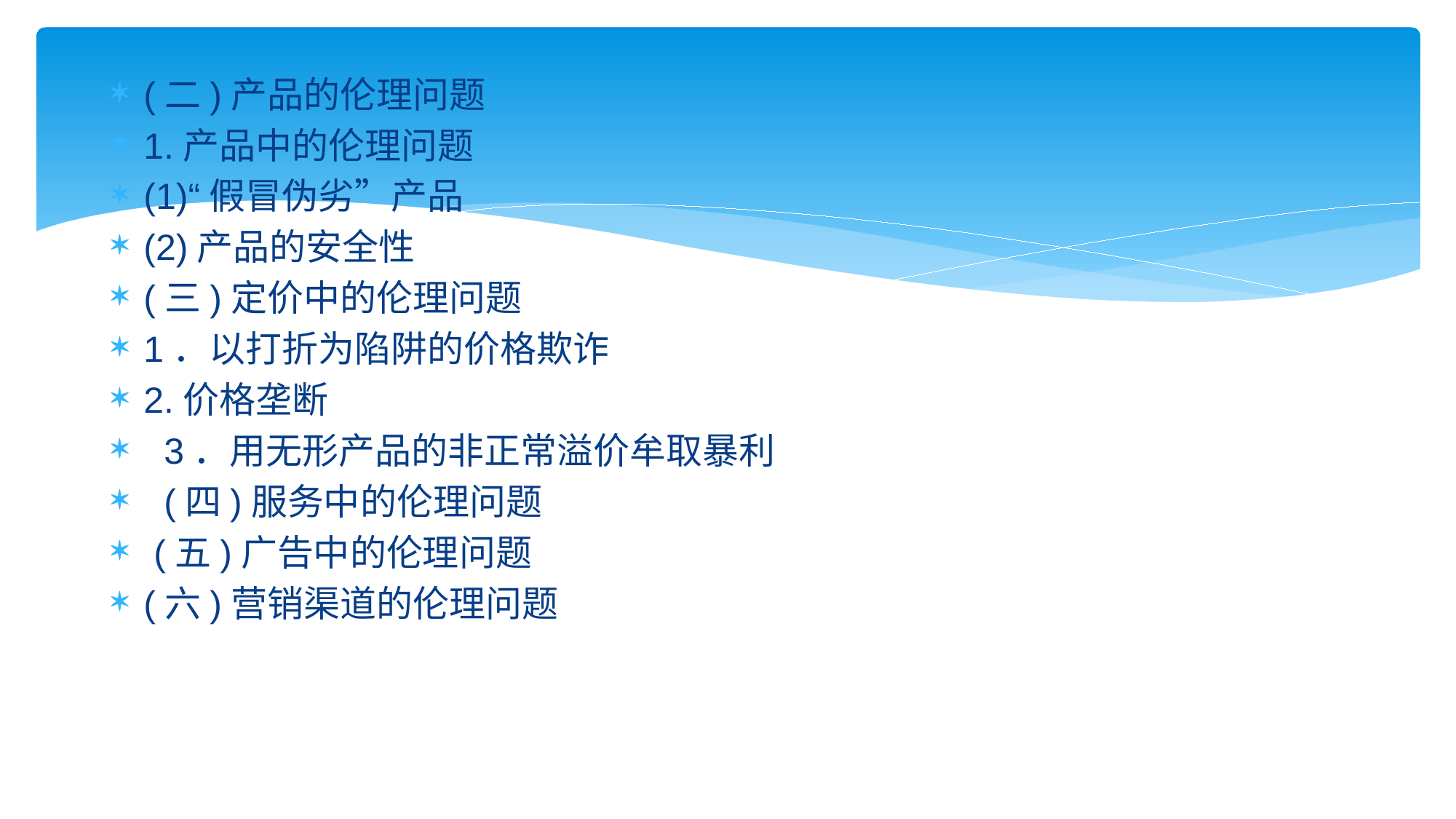

(二)产品的伦理问题
1.产品中的伦理问题
(1)“假冒伪劣”产品
(2)产品的安全性
(三)定价中的伦理问题
1．以打折为陷阱的价格欺诈
2.价格垄断
  3．用无形产品的非正常溢价牟取暴利
  (四)服务中的伦理问题
 (五)广告中的伦理问题
(六)营销渠道的伦理问题